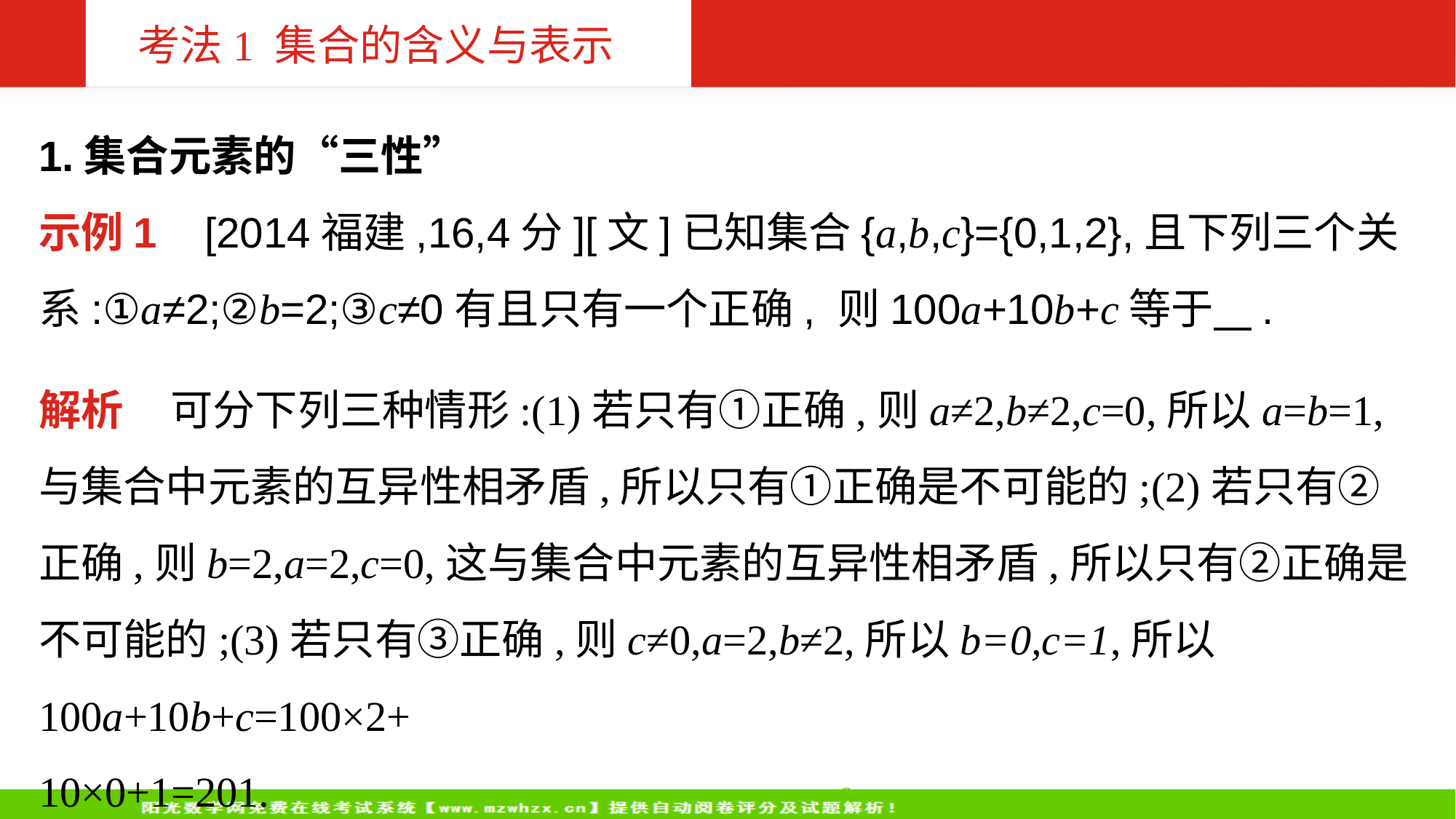

考法1 集合的含义与表示

1.集合元素的“三性”
示例1    [2014福建,16,4分][文]已知集合{a,b,c}={0,1,2},且下列三个关系:①a≠2;②b=2;③c≠0有且只有一个正确, 则100a+10b+c等于    .
解析     可分下列三种情形:(1)若只有①正确,则a≠2,b≠2,c=0,所以a=b=1,与集合中元素的互异性相矛盾,所以只有①正确是不可能的;(2)若只有②正确,则b=2,a=2,c=0,这与集合中元素的互异性相矛盾,所以只有②正确是不可能的;(3)若只有③正确,则c≠0,a=2,b≠2,所以b=0,c=1,所以100a+10b+c=100×2+
10×0+1=201.